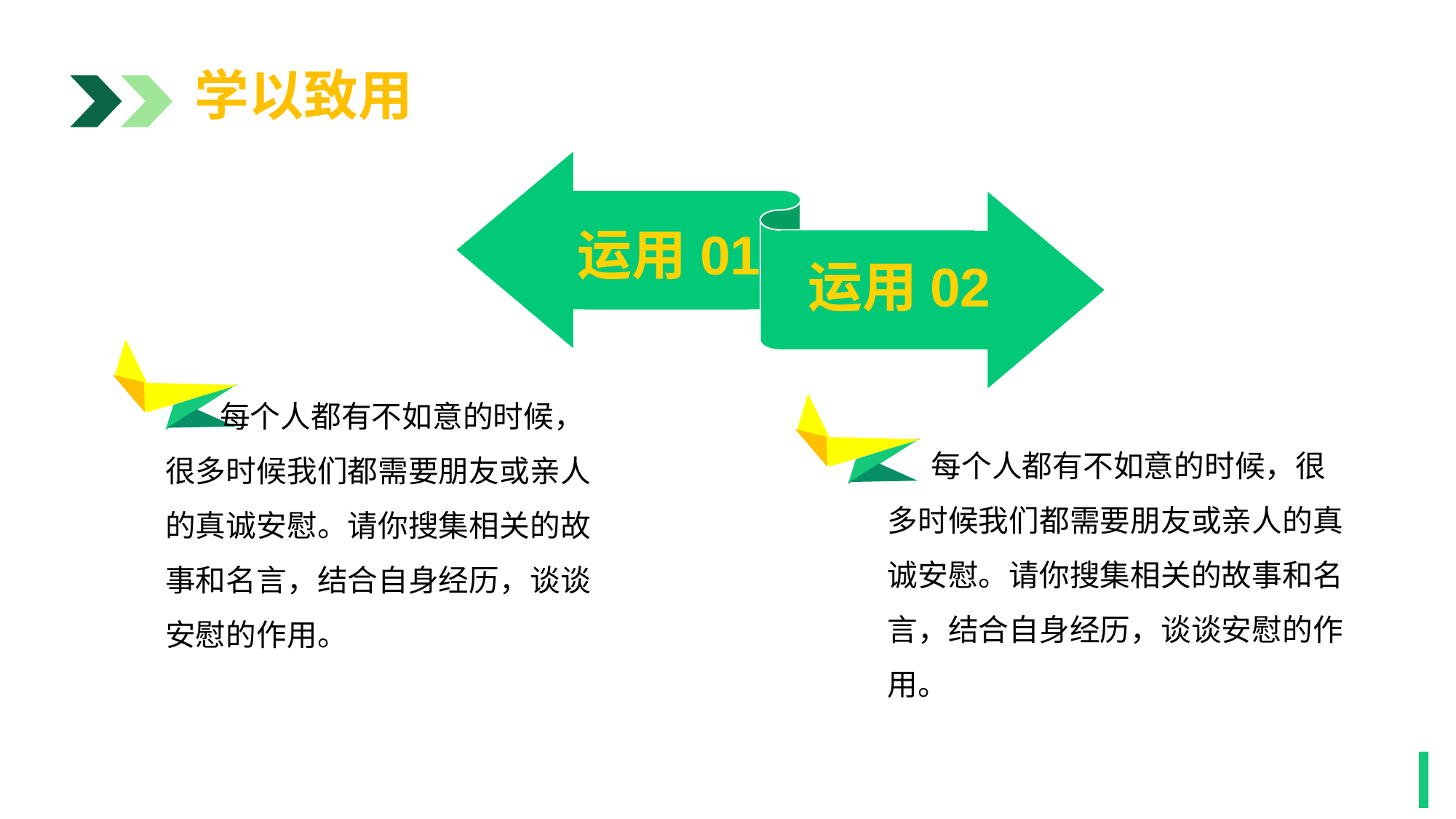

学以致用

运用01
运用02
1

       每个人都有不如意的时候，很多时候我们都需要朋友或亲人的真诚安慰。请你搜集相关的故事和名言，结合自身经历，谈谈安慰的作用。

      每个人都有不如意的时候，很多时候我们都需要朋友或亲人的真诚安慰。请你搜集相关的故事和名言，结合自身经历，谈谈安慰的作用。

1
9